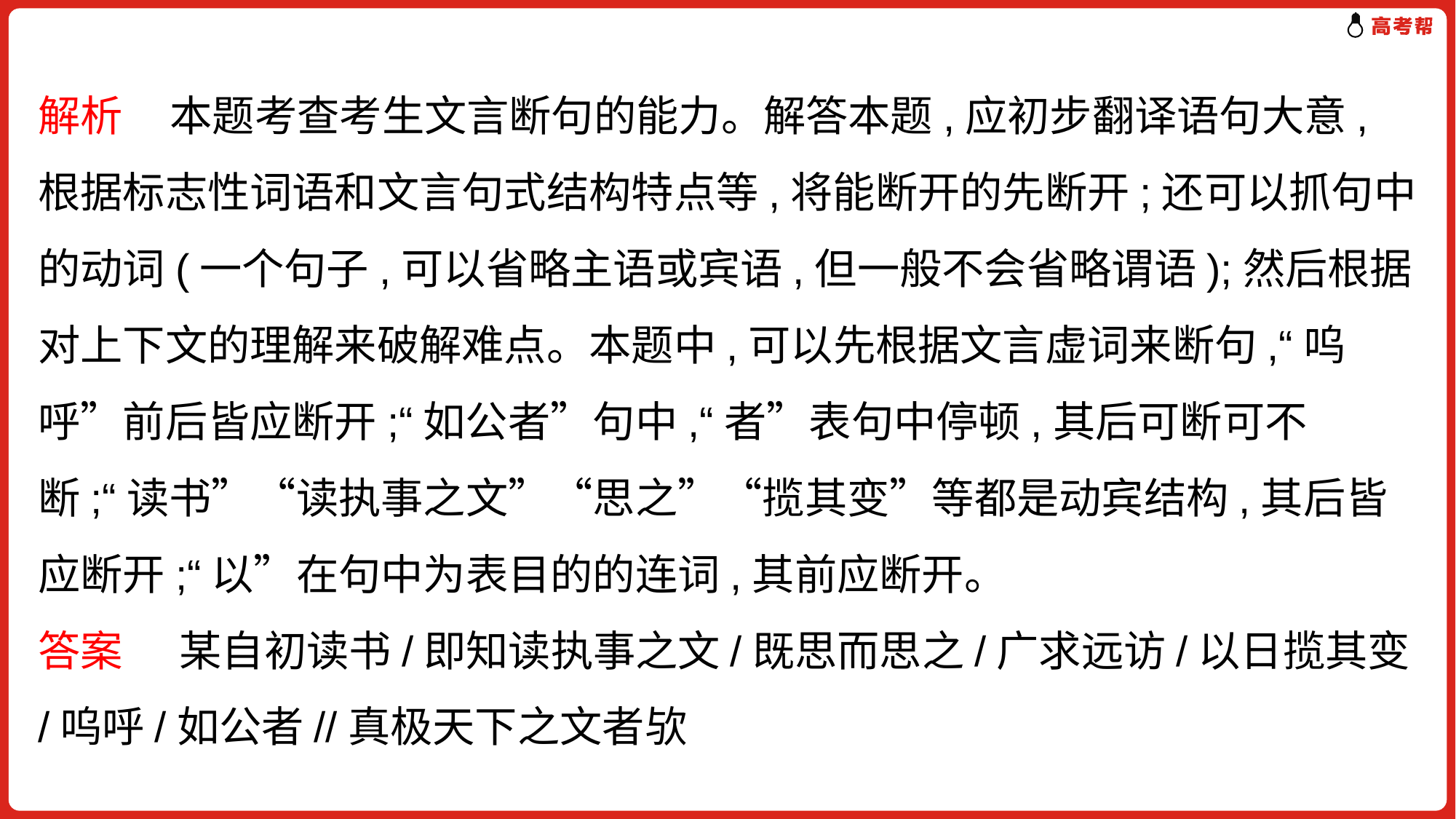

解析     本题考查考生文言断句的能力。解答本题,应初步翻译语句大意,根据标志性词语和文言句式结构特点等,将能断开的先断开;还可以抓句中的动词(一个句子,可以省略主语或宾语,但一般不会省略谓语);然后根据对上下文的理解来破解难点。本题中,可以先根据文言虚词来断句,“呜呼”前后皆应断开;“如公者”句中,“者”表句中停顿,其后可断可不断;“读书”“读执事之文”“思之”“揽其变”等都是动宾结构,其后皆应断开;“以”在句中为表目的的连词,其前应断开。
答案      某自初读书/即知读执事之文/既思而思之/广求远访/以日揽其变/呜呼/如公者//真极天下之文者欤